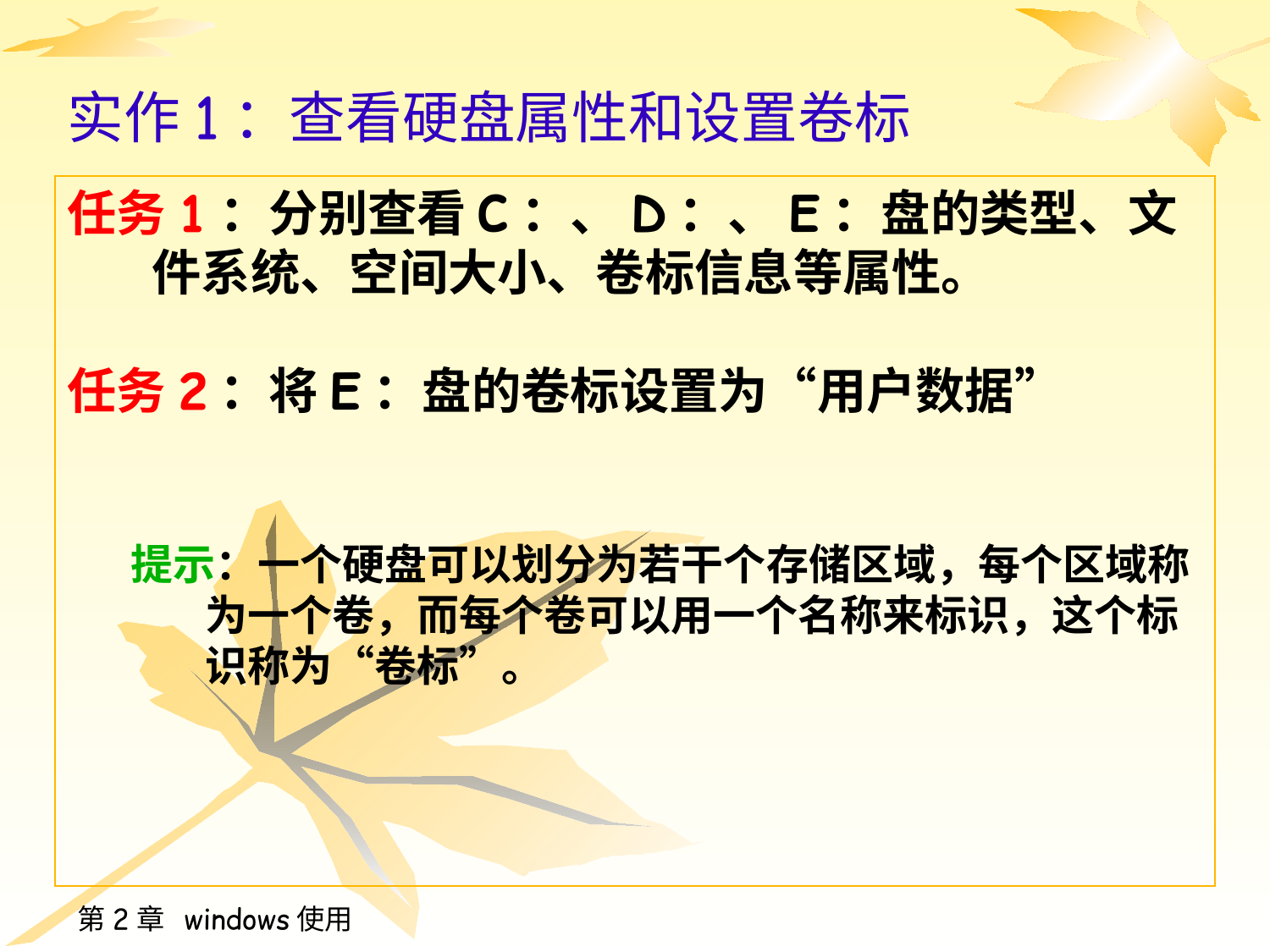

# 实作1：查看硬盘属性和设置卷标
任务1：分别查看C：、D：、E：盘的类型、文件系统、空间大小、卷标信息等属性。

任务2：将E：盘的卷标设置为“用户数据”

提示：一个硬盘可以划分为若干个存储区域，每个区域称为一个卷，而每个卷可以用一个名称来标识，这个标识称为“卷标”。